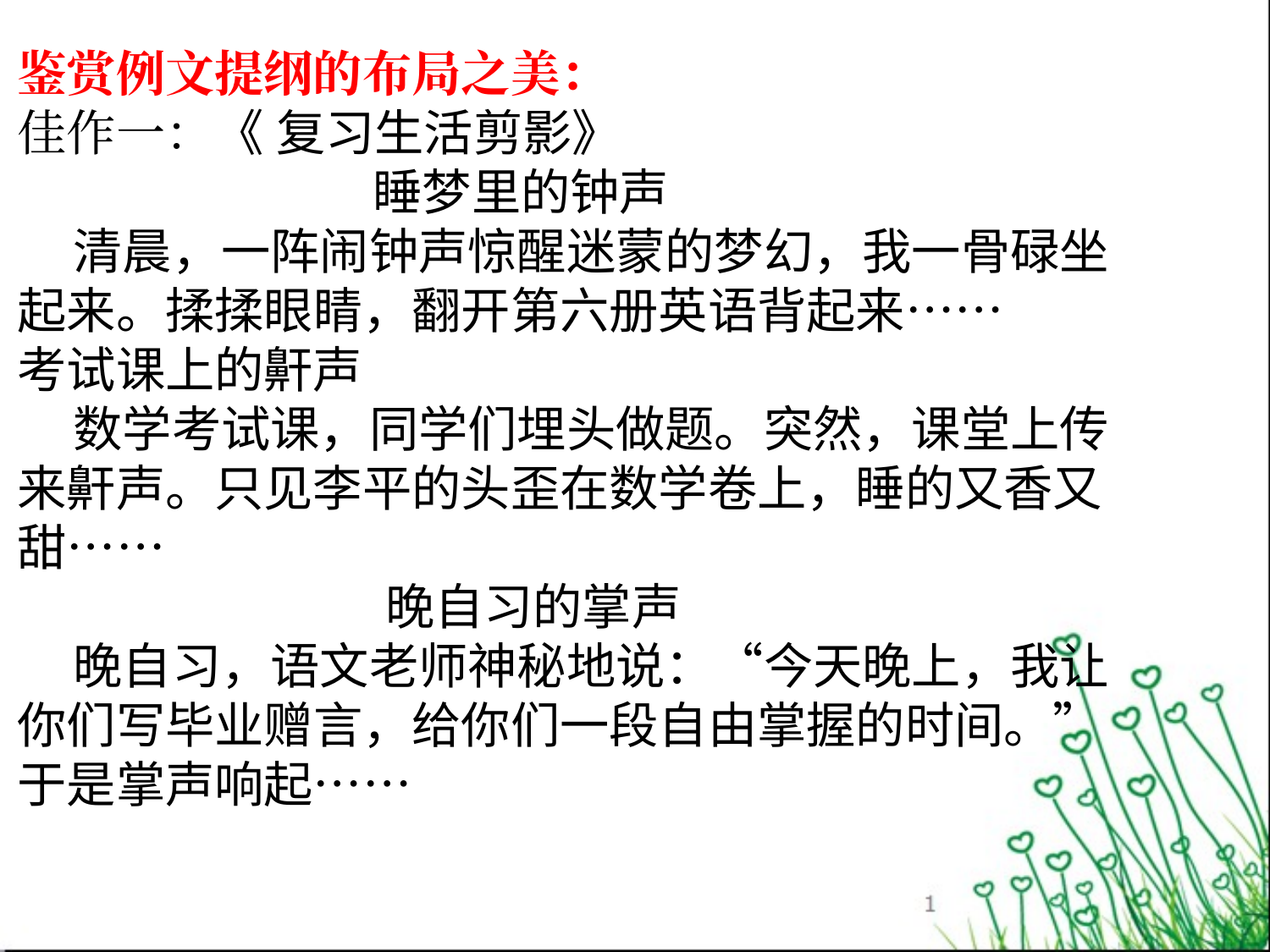

鉴赏例文提纲的布局之美：
佳作一：《 复习生活剪影》
                            睡梦里的钟声
    清晨，一阵闹钟声惊醒迷蒙的梦幻，我一骨碌坐起来。揉揉眼睛，翻开第六册英语背起来……
考试课上的鼾声
    数学考试课，同学们埋头做题。突然，课堂上传来鼾声。只见李平的头歪在数学卷上，睡的又香又甜……
                             晚自习的掌声
    晚自习，语文老师神秘地说：“今天晚上，我让你们写毕业赠言，给你们一段自由掌握的时间。”于是掌声响起……